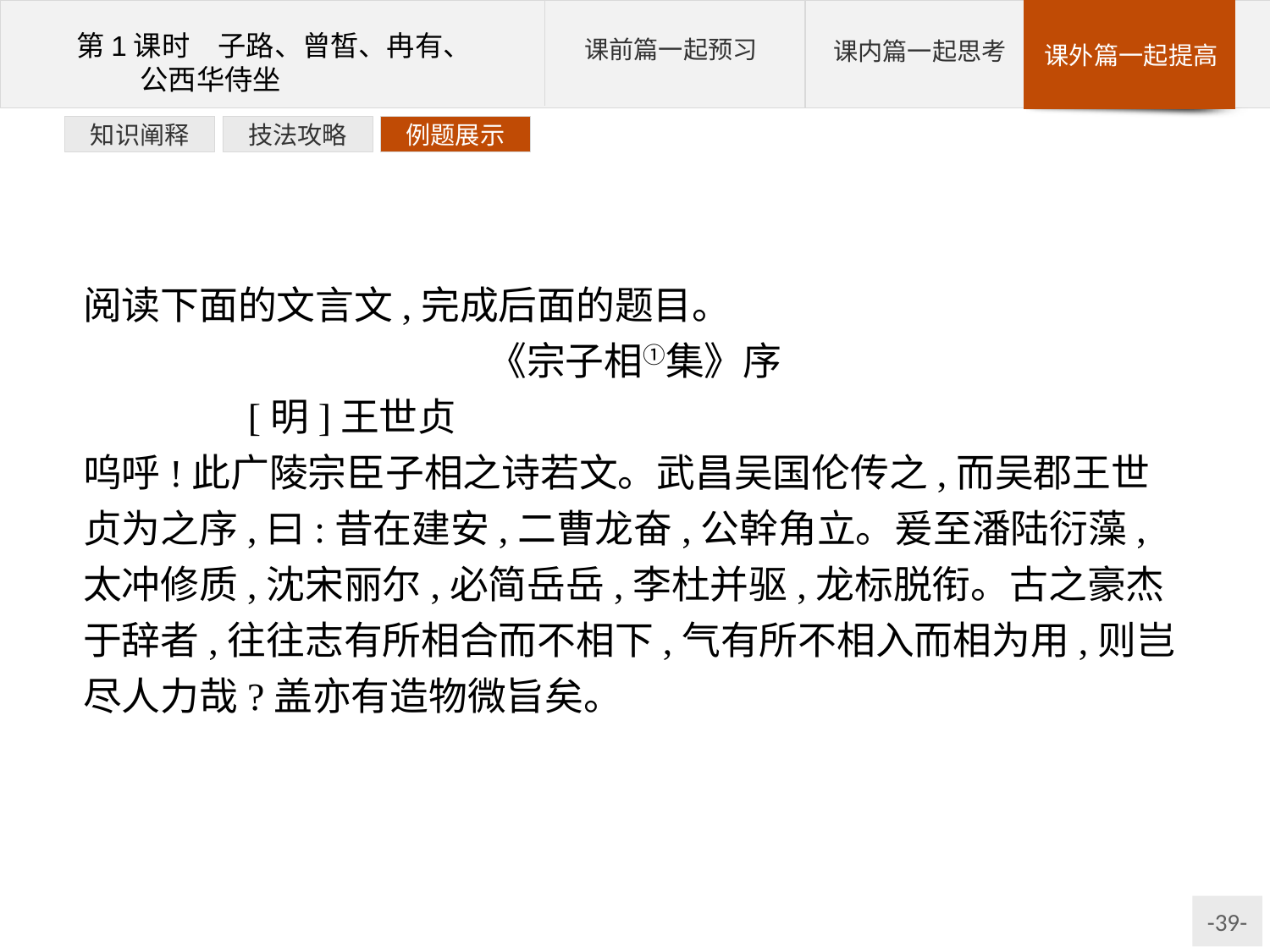

例题展示
技法攻略
知识阐释
阅读下面的文言文,完成后面的题目。
《宗子相①集》序
	[明]王世贞
呜呼!此广陵宗臣子相之诗若文。武昌吴国伦传之,而吴郡王世贞为之序,曰:昔在建安,二曹龙奋,公幹角立。爰至潘陆衍藻,太冲修质,沈宋丽尔,必简岳岳,李杜并驱,龙标脱衔。古之豪杰于辞者,往往志有所相合而不相下,气有所不相入而相为用,则岂尽人力哉?盖亦有造物微旨矣。